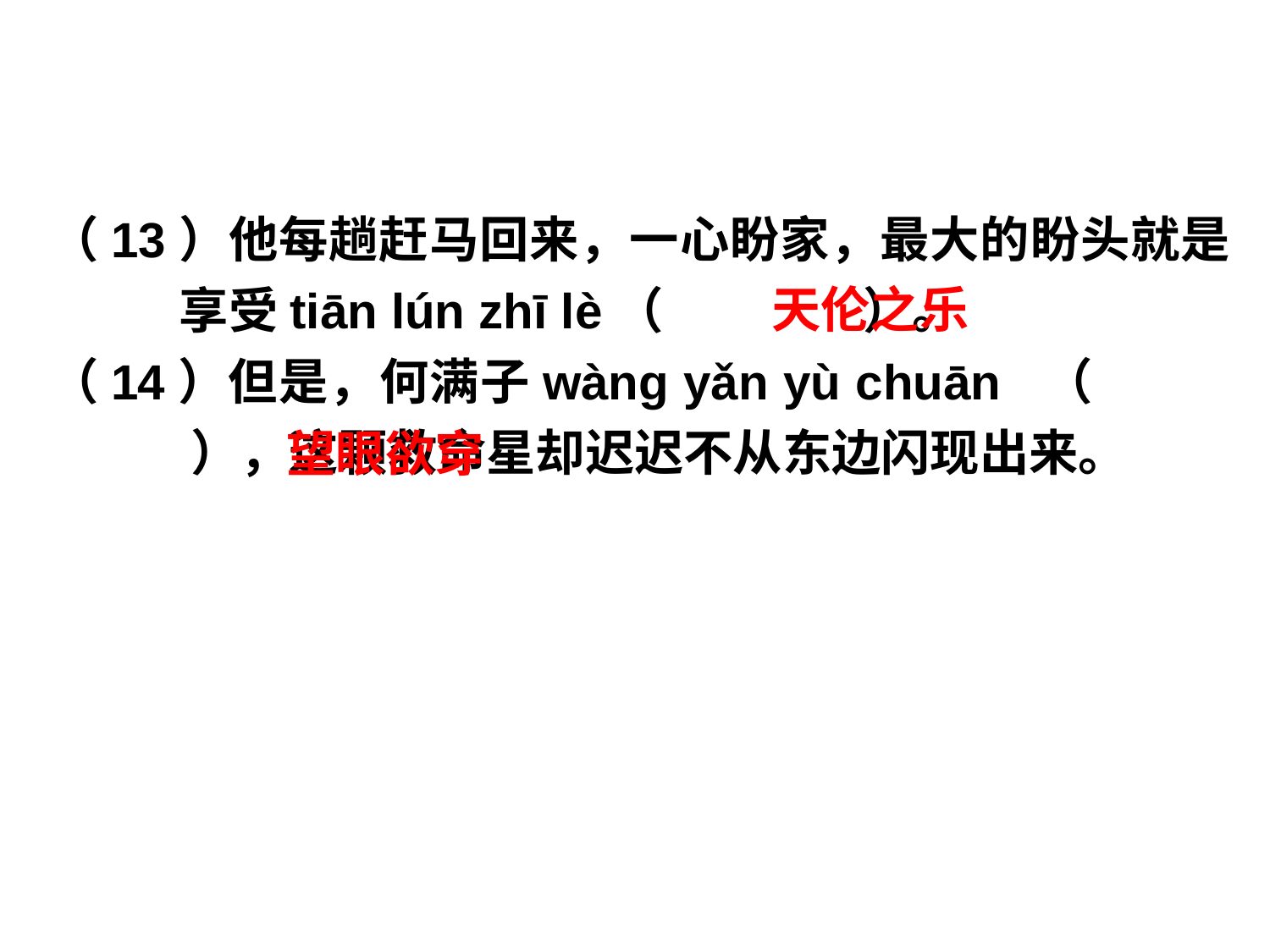

（13）他每趟赶马回来，一心盼家，最大的盼头就是享受tiān lún zhī lè（　         　）。
（14）但是，何满子wàng yǎn yù chuān  （　         ），这颗救命星却迟迟不从东边闪现出来。
天伦之乐
望眼欲穿